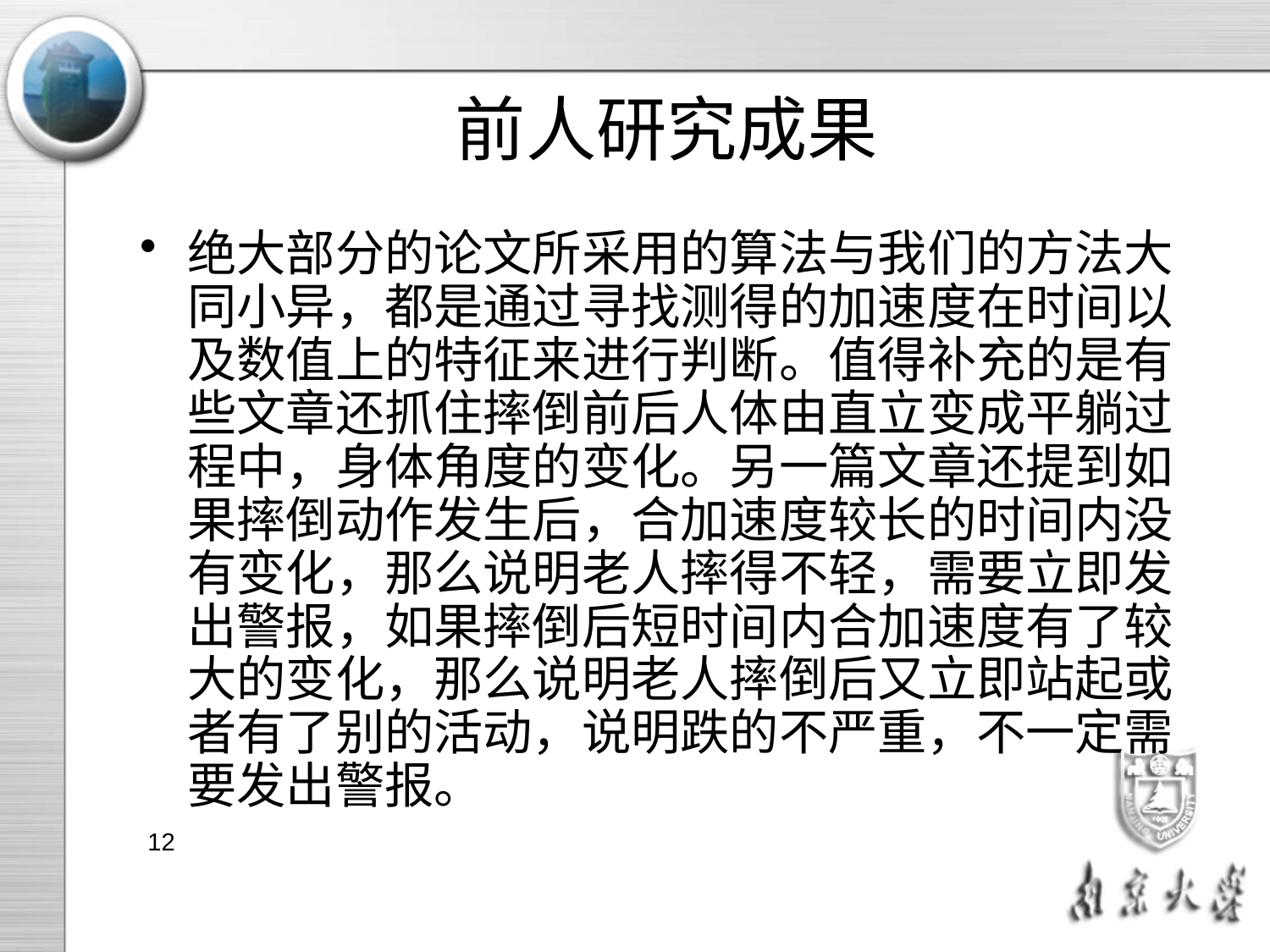

# 前人研究成果
绝大部分的论文所采用的算法与我们的方法大同小异，都是通过寻找测得的加速度在时间以及数值上的特征来进行判断。值得补充的是有些文章还抓住摔倒前后人体由直立变成平躺过程中，身体角度的变化。另一篇文章还提到如果摔倒动作发生后，合加速度较长的时间内没有变化，那么说明老人摔得不轻，需要立即发出警报，如果摔倒后短时间内合加速度有了较大的变化，那么说明老人摔倒后又立即站起或者有了别的活动，说明跌的不严重，不一定需要发出警报。
12